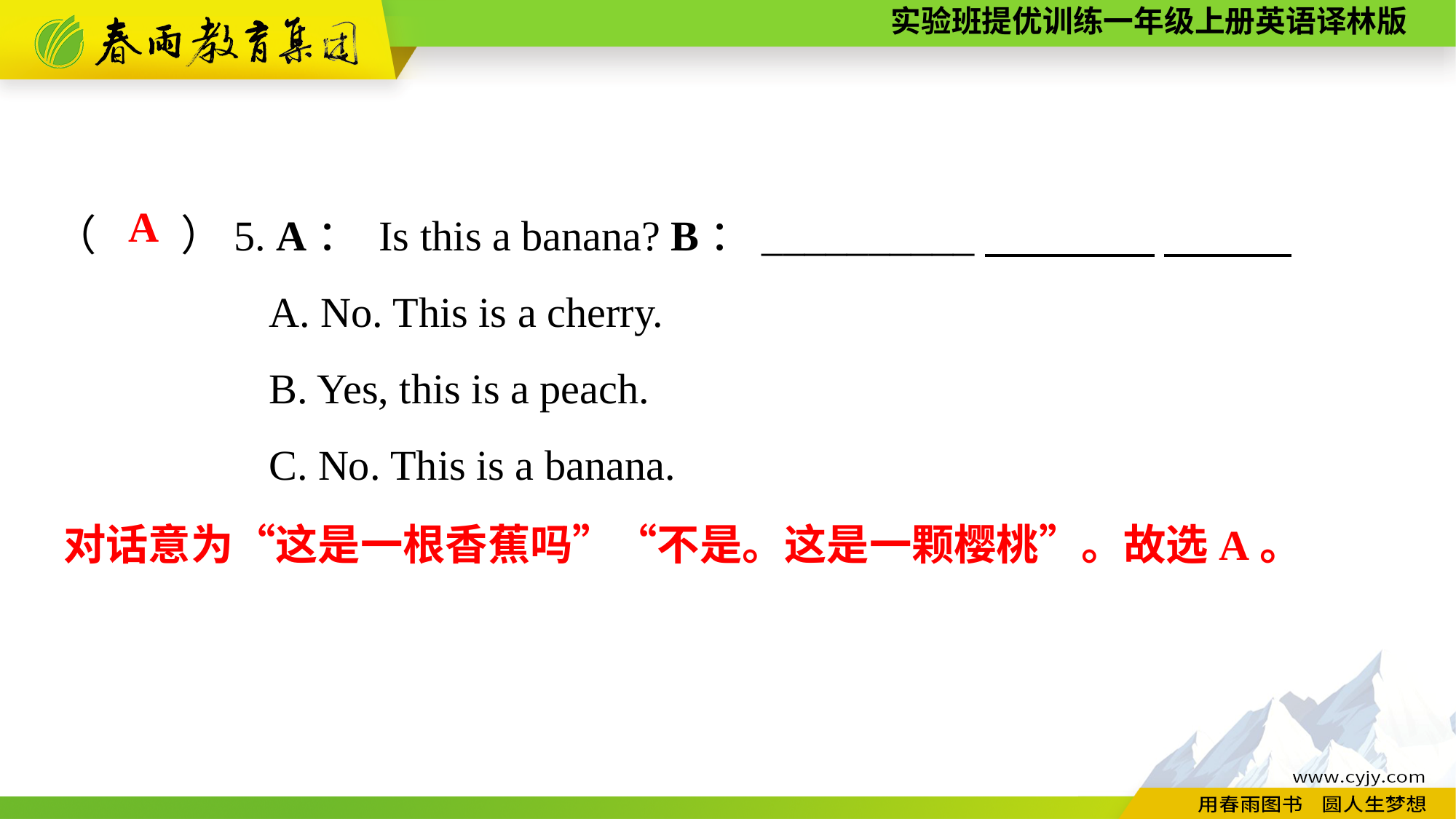

（　　）5. A： Is this a banana? B：__________
A. No. This is a cherry.
B. Yes, this is a peach.
C. No. This is a banana.
A
对话意为“这是一根香蕉吗”“不是。这是一颗樱桃”。故选A。